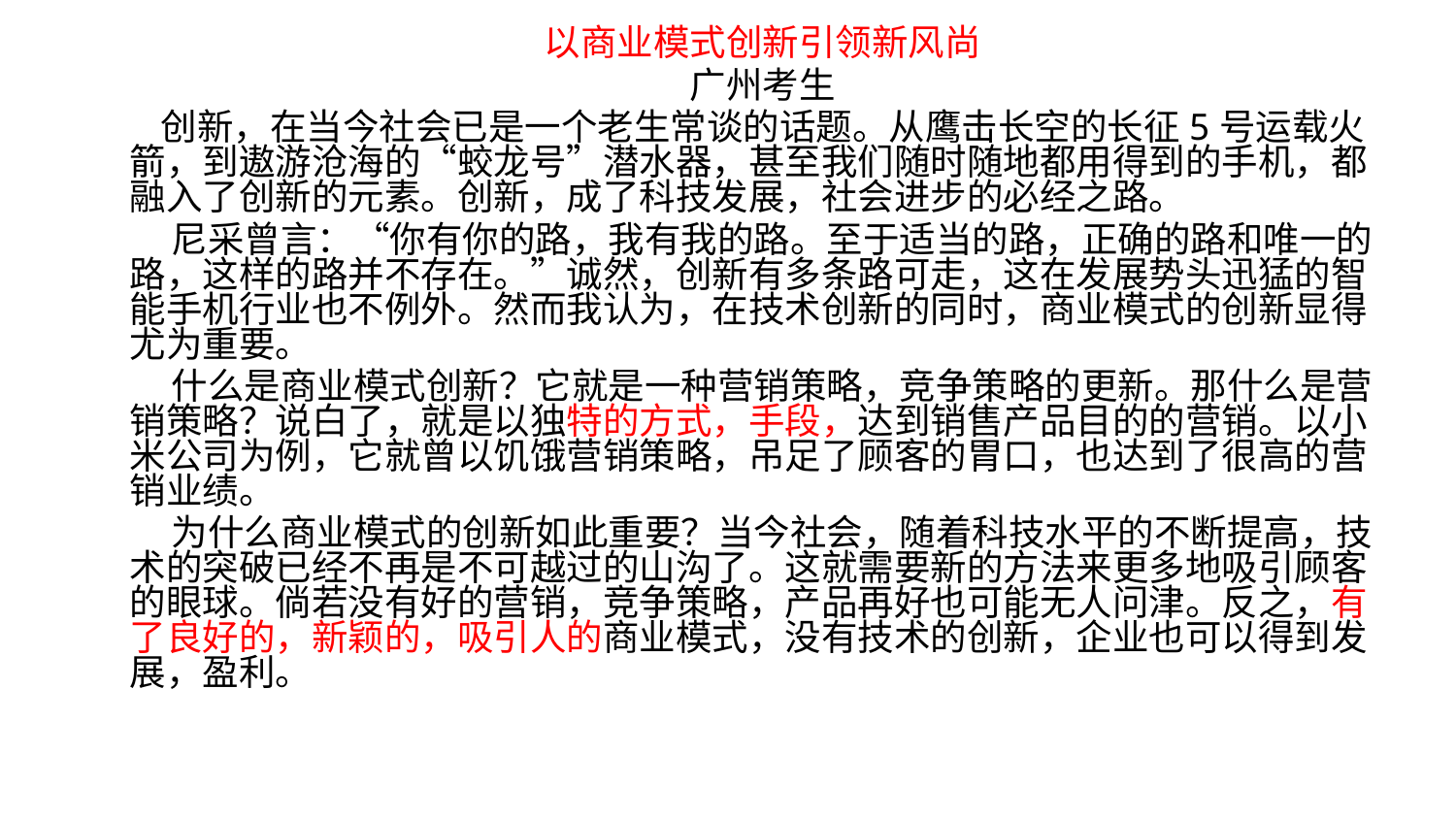

以商业模式创新引领新风尚
广州考生
    创新，在当今社会已是一个老生常谈的话题。从鹰击长空的长征5号运载火箭，到遨游沧海的“蛟龙号”潜水器，甚至我们随时随地都用得到的手机，都融入了创新的元素。创新，成了科技发展，社会进步的必经之路。
    尼采曾言：“你有你的路，我有我的路。至于适当的路，正确的路和唯一的路，这样的路并不存在。”诚然，创新有多条路可走，这在发展势头迅猛的智能手机行业也不例外。然而我认为，在技术创新的同时，商业模式的创新显得尤为重要。
    什么是商业模式创新？它就是一种营销策略，竞争策略的更新。那什么是营销策略？说白了，就是以独特的方式，手段，达到销售产品目的的营销。以小米公司为例，它就曾以饥饿营销策略，吊足了顾客的胃口，也达到了很高的营销业绩。
    为什么商业模式的创新如此重要？当今社会，随着科技水平的不断提高，技术的突破已经不再是不可越过的山沟了。这就需要新的方法来更多地吸引顾客的眼球。倘若没有好的营销，竞争策略，产品再好也可能无人问津。反之，有了良好的，新颖的，吸引人的商业模式，没有技术的创新，企业也可以得到发展，盈利。